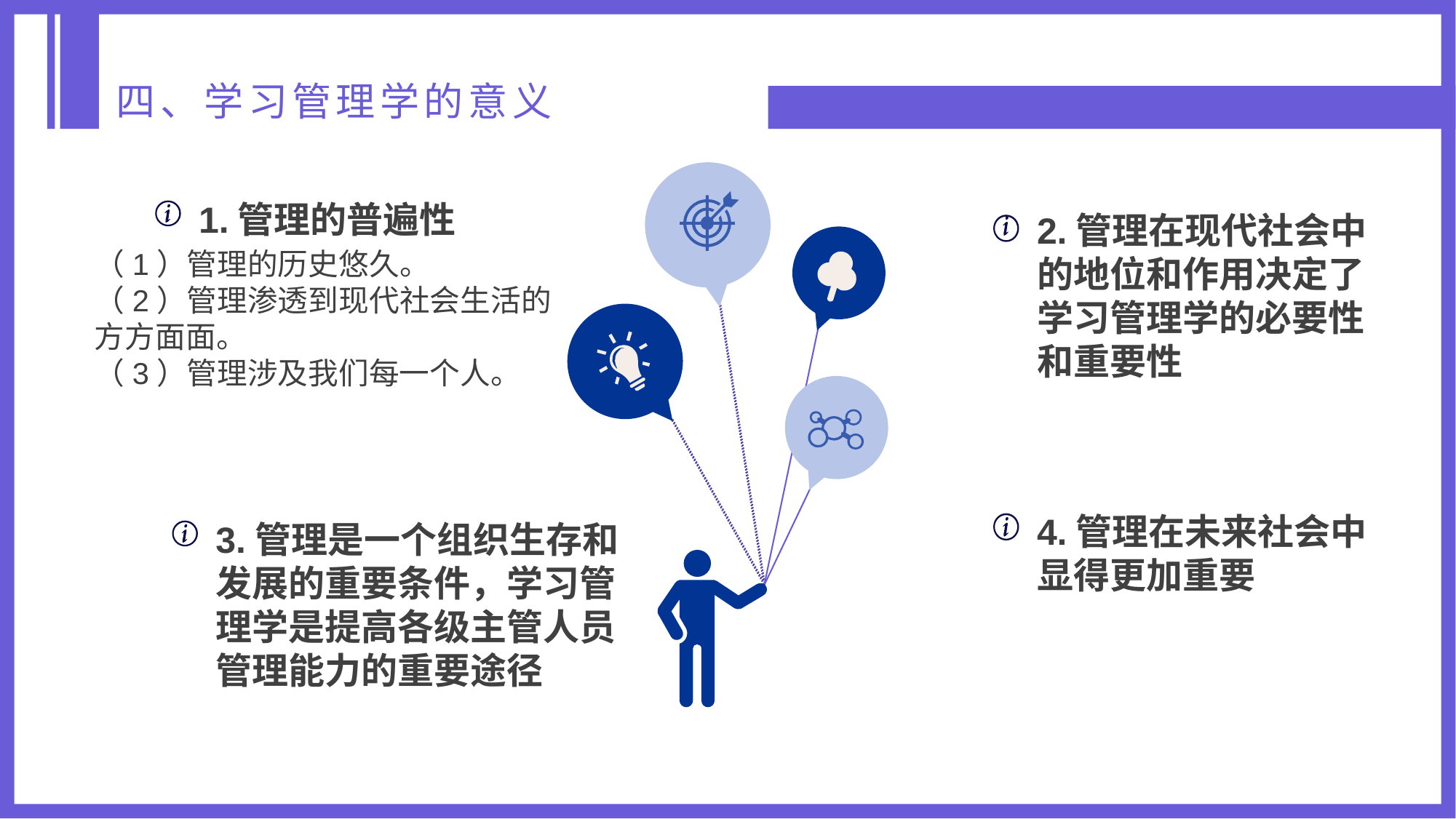

四、学习管理学的意义

1.管理的普遍性

（1）管理的历史悠久。
（2）管理渗透到现代社会生活的方方面面。
（3）管理涉及我们每一个人。
2.管理在现代社会中的地位和作用决定了学习管理学的必要性和重要性

4.管理在未来社会中显得更加重要

3.管理是一个组织生存和发展的重要条件，学习管理学是提高各级主管人员管理能力的重要途径